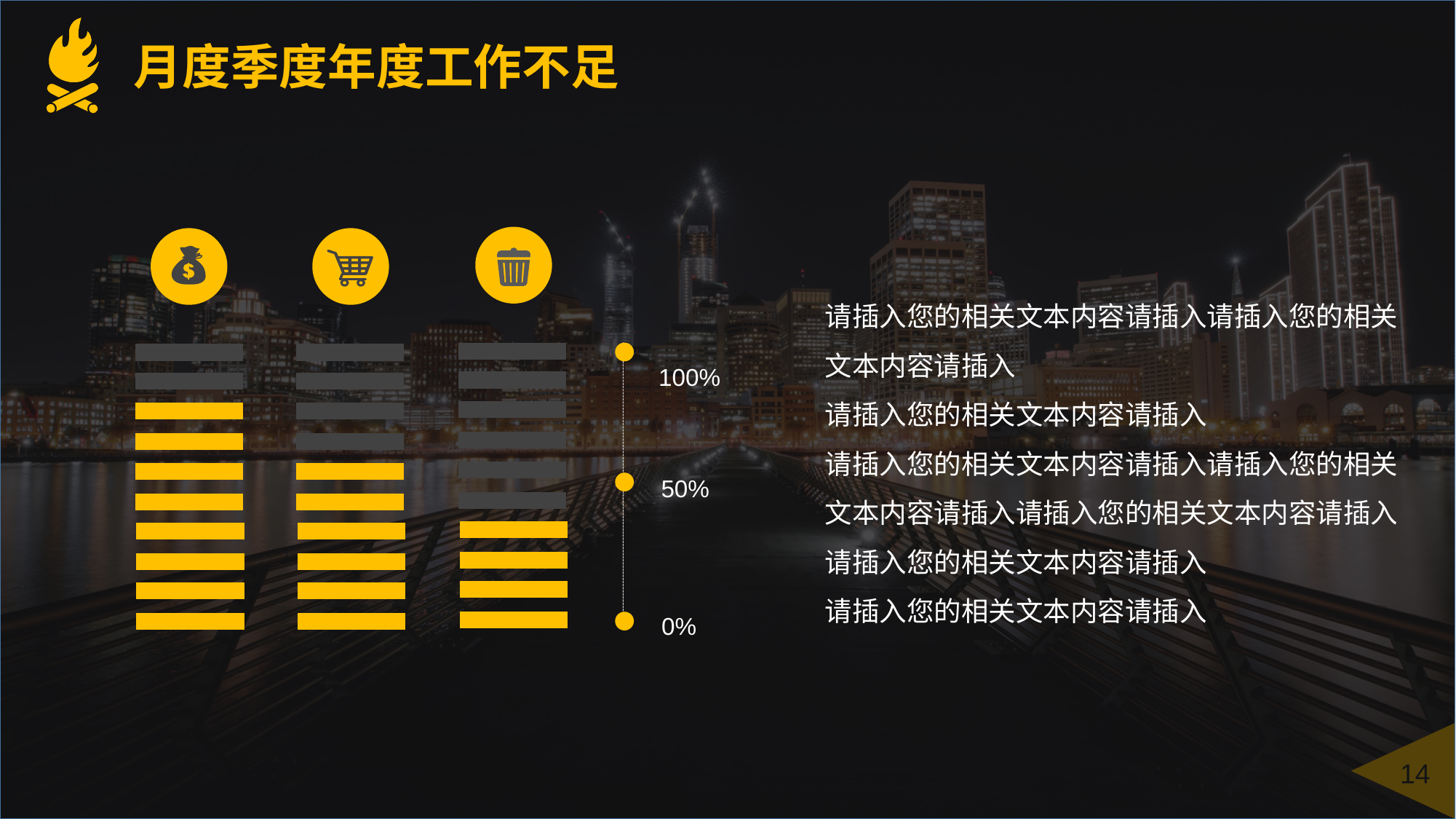

月度季度年度工作不足

100%

50%

0%

请插入您的相关文本内容请插入请插入您的相关文本内容请插入
请插入您的相关文本内容请插入
请插入您的相关文本内容请插入请插入您的相关文本内容请插入请插入您的相关文本内容请插入
请插入您的相关文本内容请插入
请插入您的相关文本内容请插入